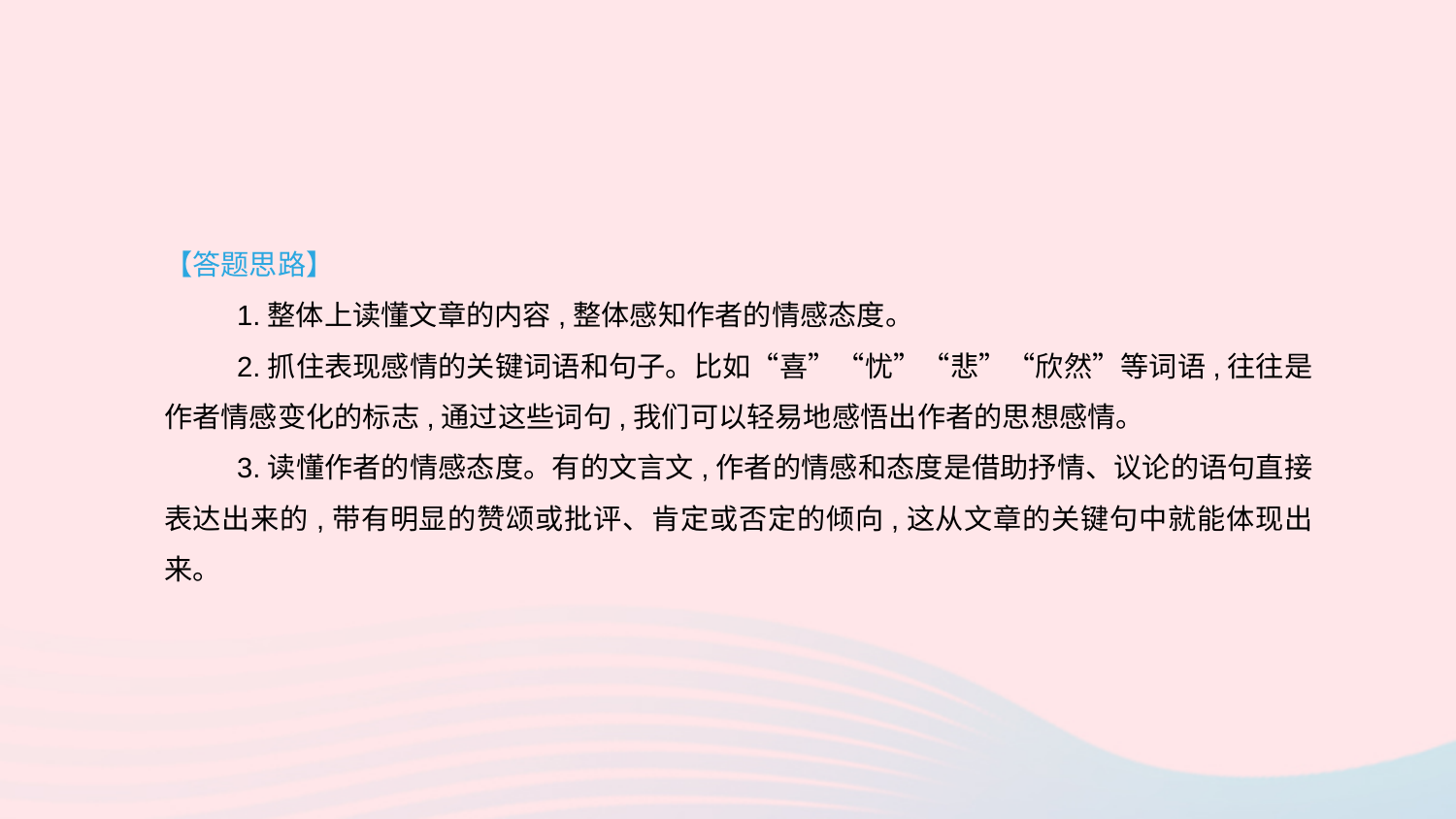

【答题思路】
1.整体上读懂文章的内容,整体感知作者的情感态度。
2.抓住表现感情的关键词语和句子。比如“喜”“忧”“悲”“欣然”等词语,往往是作者情感变化的标志,通过这些词句,我们可以轻易地感悟出作者的思想感情。
3.读懂作者的情感态度。有的文言文,作者的情感和态度是借助抒情、议论的语句直接表达出来的,带有明显的赞颂或批评、肯定或否定的倾向,这从文章的关键句中就能体现出来。